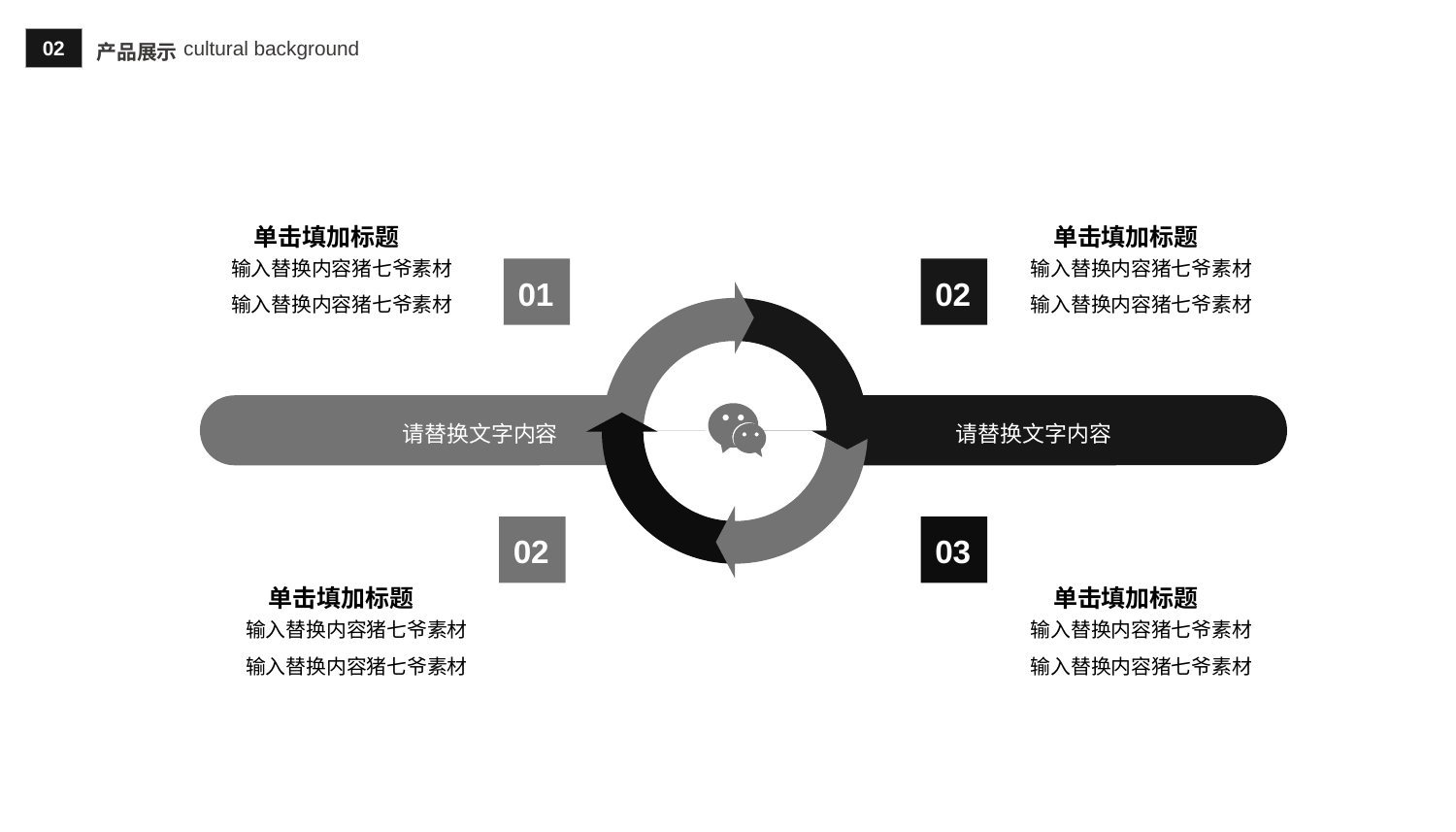

02
cultural background
产品展示
单击填加标题
单击填加标题
输入替换内容猪七爷素材
输入替换内容猪七爷素材
输入替换内容猪七爷素材
输入替换内容猪七爷素材

01
02

请替换文字内容
请替换文字内容

02
03
单击填加标题
单击填加标题
输入替换内容猪七爷素材
输入替换内容猪七爷素材
输入替换内容猪七爷素材
输入替换内容猪七爷素材